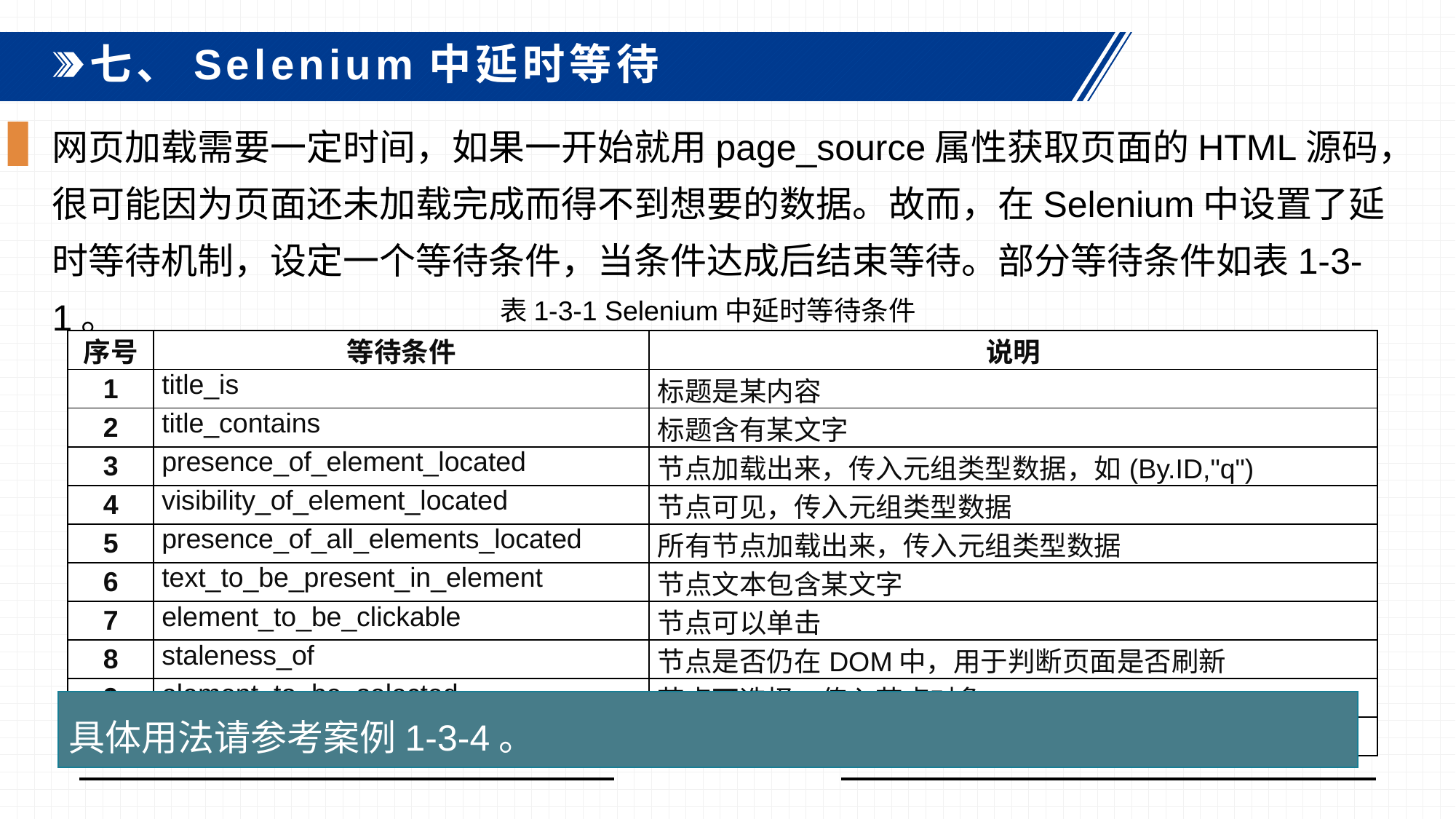

七、Selenium中延时等待
网页加载需要一定时间，如果一开始就用page_source属性获取页面的HTML源码，很可能因为页面还未加载完成而得不到想要的数据。故而，在Selenium中设置了延时等待机制，设定一个等待条件，当条件达成后结束等待。部分等待条件如表1-3-1。
表1-3-1 Selenium中延时等待条件
| 序号 | 等待条件 | 说明 |
| --- | --- | --- |
| 1 | title\_is | 标题是某内容 |
| 2 | title\_contains | 标题含有某文字 |
| 3 | presence\_of\_element\_located | 节点加载出来，传入元组类型数据，如(By.ID,"q") |
| 4 | visibility\_of\_element\_located | 节点可见，传入元组类型数据 |
| 5 | presence\_of\_all\_elements\_located | 所有节点加载出来，传入元组类型数据 |
| 6 | text\_to\_be\_present\_in\_element | 节点文本包含某文字 |
| 7 | element\_to\_be\_clickable | 节点可以单击 |
| 8 | staleness\_of | 节点是否仍在DOM中，用于判断页面是否刷新 |
| 9 | element\_to\_be\_selected | 节点可选择，传入节点对象 |
| 10 | element\_located\_to\_be\_selected | 节点可选择，传入元组类型数据 |
具体用法请参考案例1-3-4。